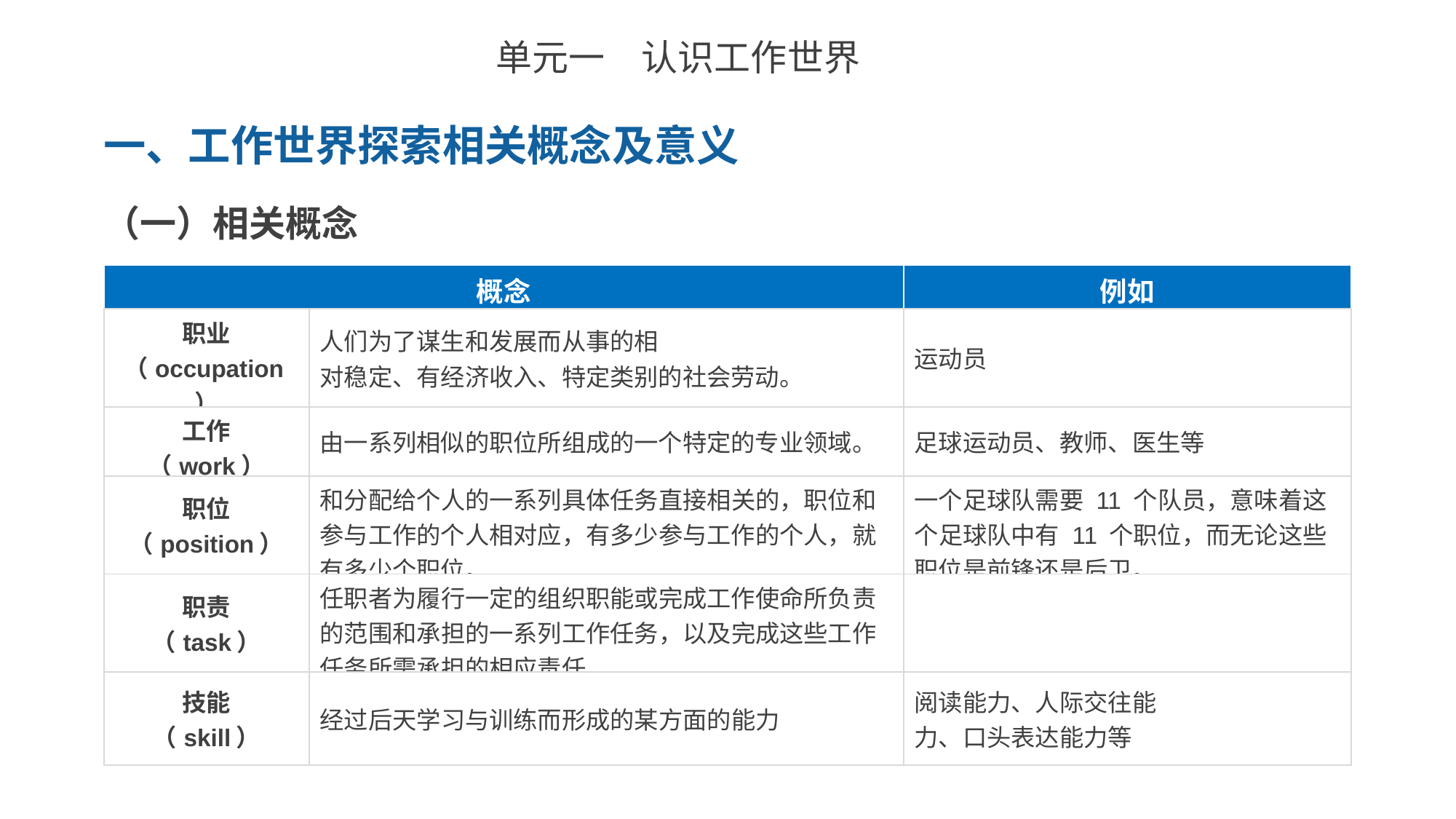

单元一　认识工作世界
一、工作世界探索相关概念及意义
（一）相关概念
| 概念 |  | 例如 |
| --- | --- | --- |
| 职业 （occupation） | 人们为了谋生和发展而从事的相 对稳定、有经济收入、特定类别的社会劳动。 | 运动员 |
| 工作 （work） | 由一系列相似的职位所组成的一个特定的专业领域。 | 足球运动员、教师、医生等 |
| 职位 （position） | 和分配给个人的一系列具体任务直接相关的，职位和参与工作的个人相对应，有多少参与工作的个人，就有多少个职位。 | 一个足球队需要 11 个队员，意味着这 个足球队中有 11 个职位，而无论这些职位是前锋还是后卫。 |
| 职责 （task） | 任职者为履行一定的组织职能或完成工作使命所负责的范围和承担的一系列工作任务，以及完成这些工作任务所需承担的相应责任。 |  |
| 技能 （skill） | 经过后天学习与训练而形成的某方面的能力 | 阅读能力、人际交往能 力、口头表达能力等 |